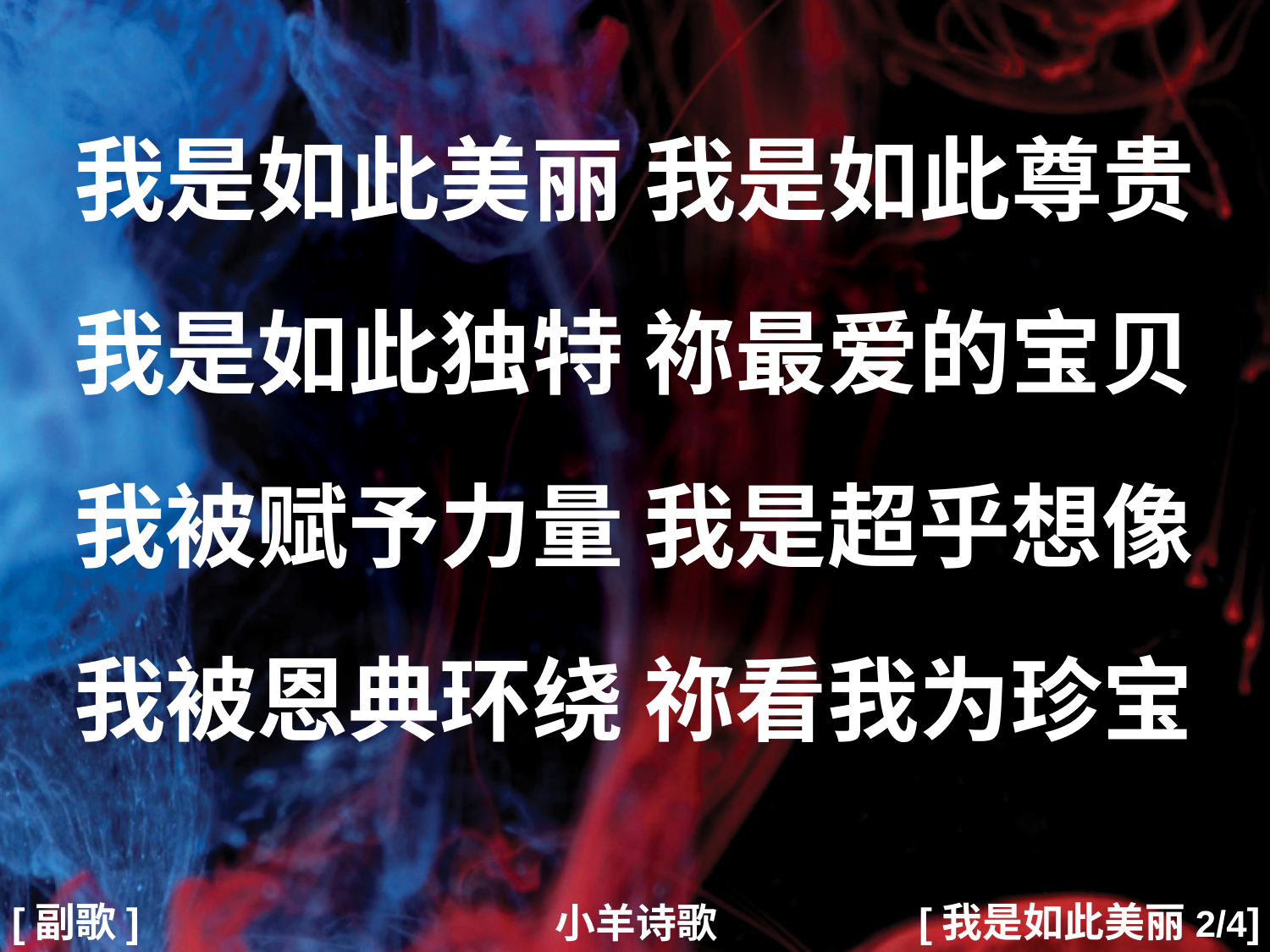

我是如此美丽 我是如此尊贵

我是如此独特 祢最爱的宝贝

我被赋予力量 我是超乎想像

我被恩典环绕 祢看我为珍宝

#

[副歌]
[我是如此美丽2/4]
小羊诗歌